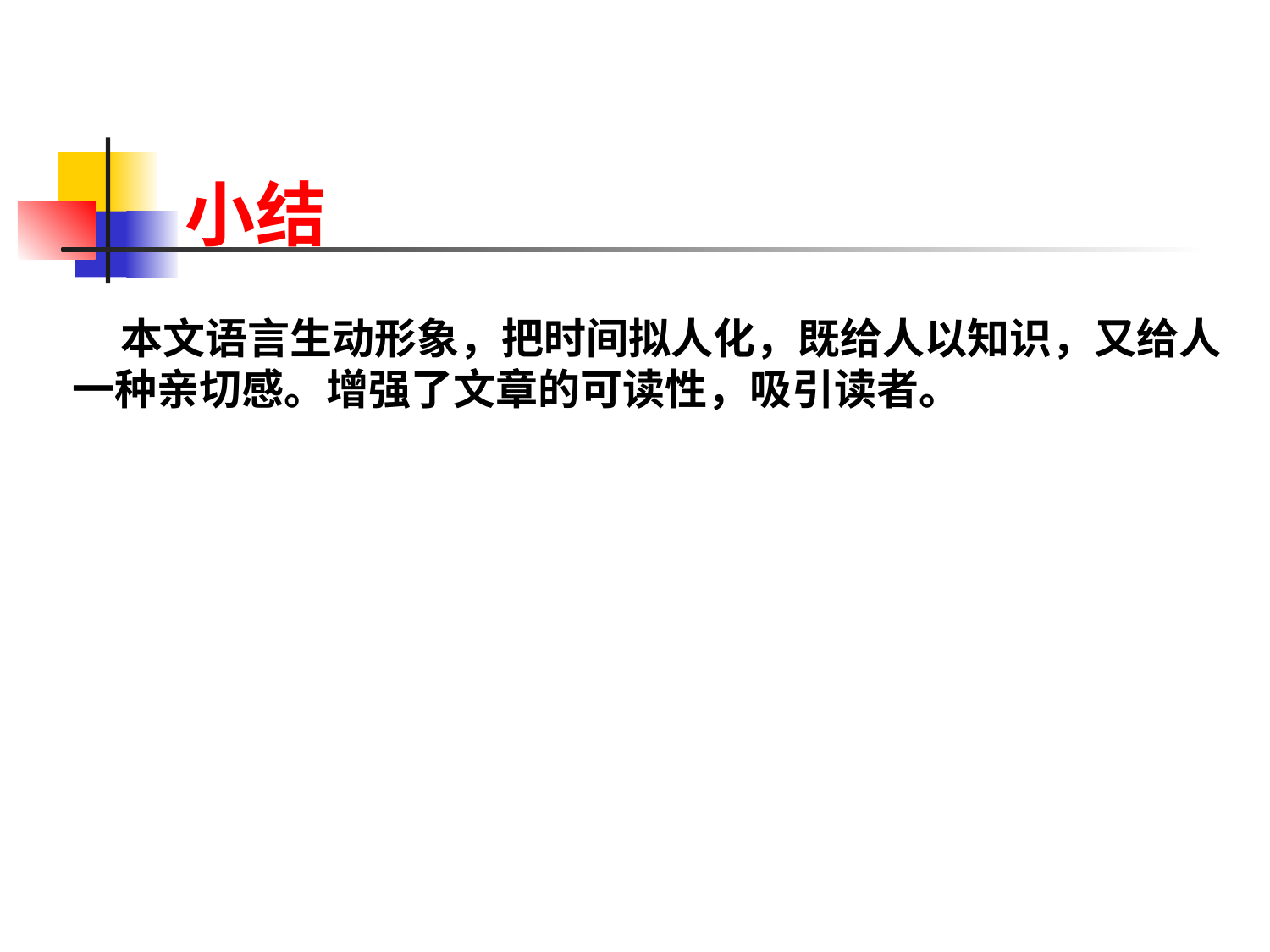

小结
    本文语言生动形象，把时间拟人化，既给人以知识，又给人
一种亲切感。增强了文章的可读性，吸引读者。